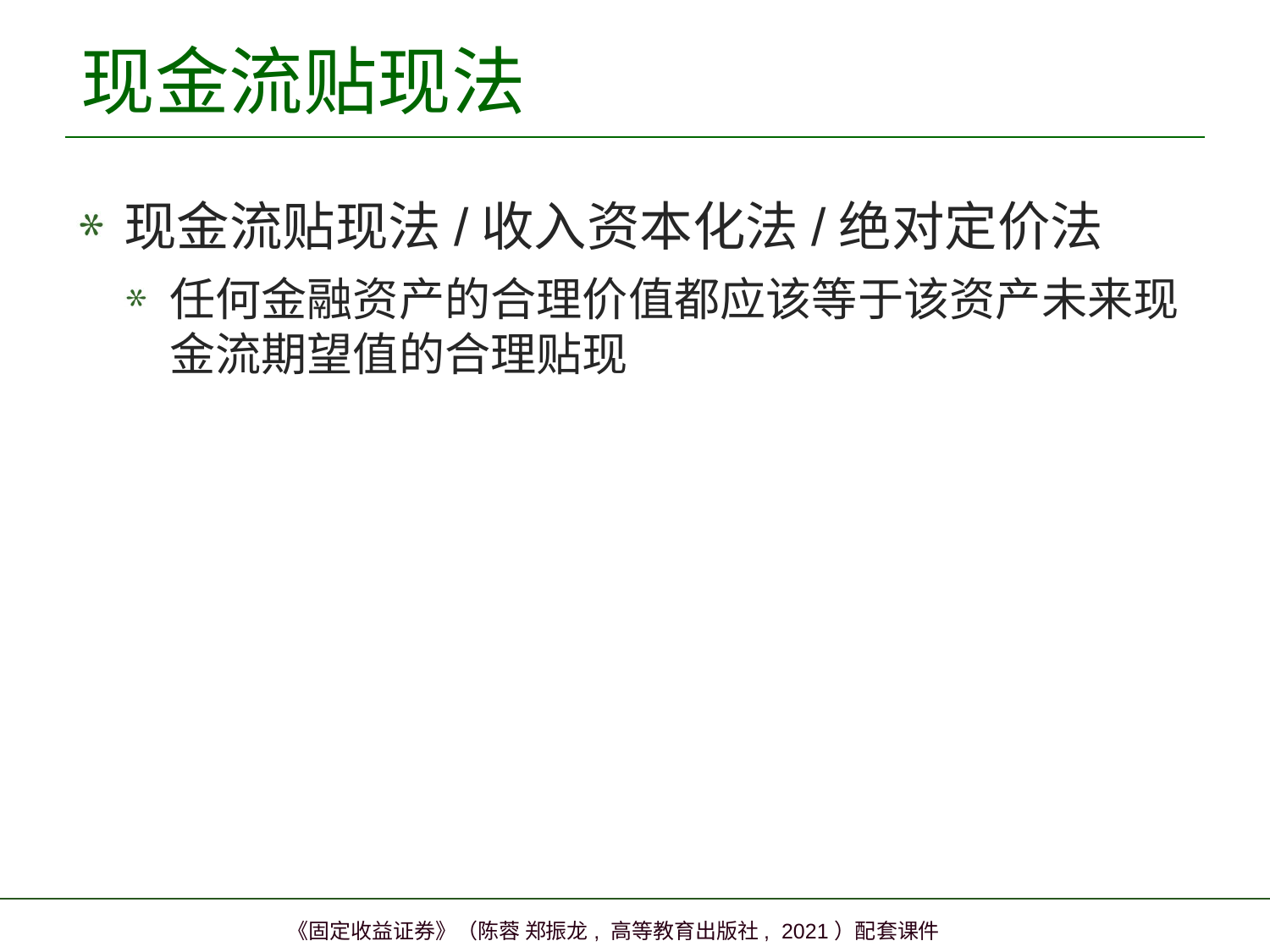

# 现金流贴现法
现金流贴现法/收入资本化法/绝对定价法
任何金融资产的合理价值都应该等于该资产未来现金流期望值的合理贴现